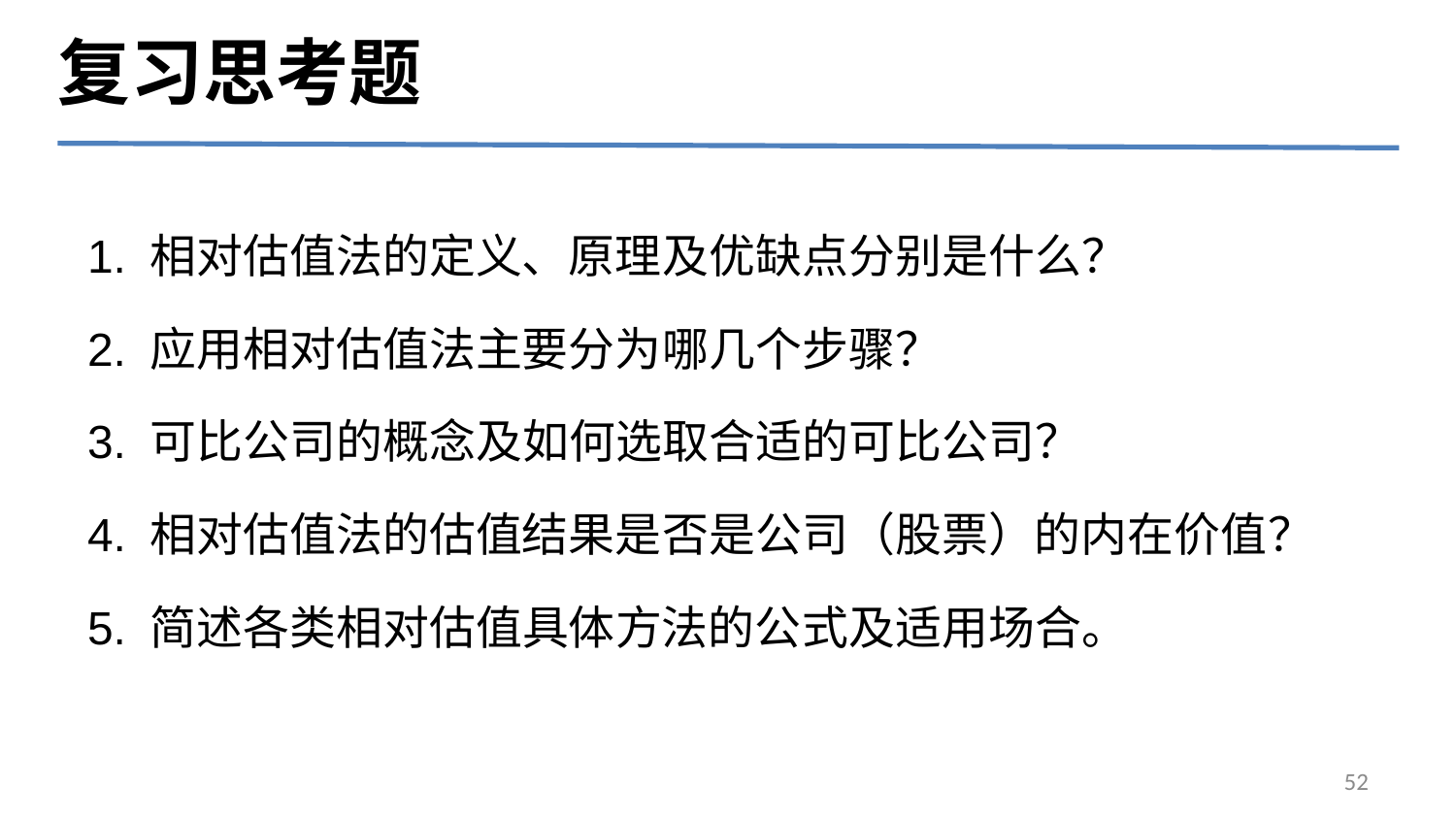

复习思考题
1. 相对估值法的定义、原理及优缺点分别是什么？
2. 应用相对估值法主要分为哪几个步骤？
3. 可比公司的概念及如何选取合适的可比公司？
4. 相对估值法的估值结果是否是公司（股票）的内在价值？
5. 简述各类相对估值具体方法的公式及适用场合。

52